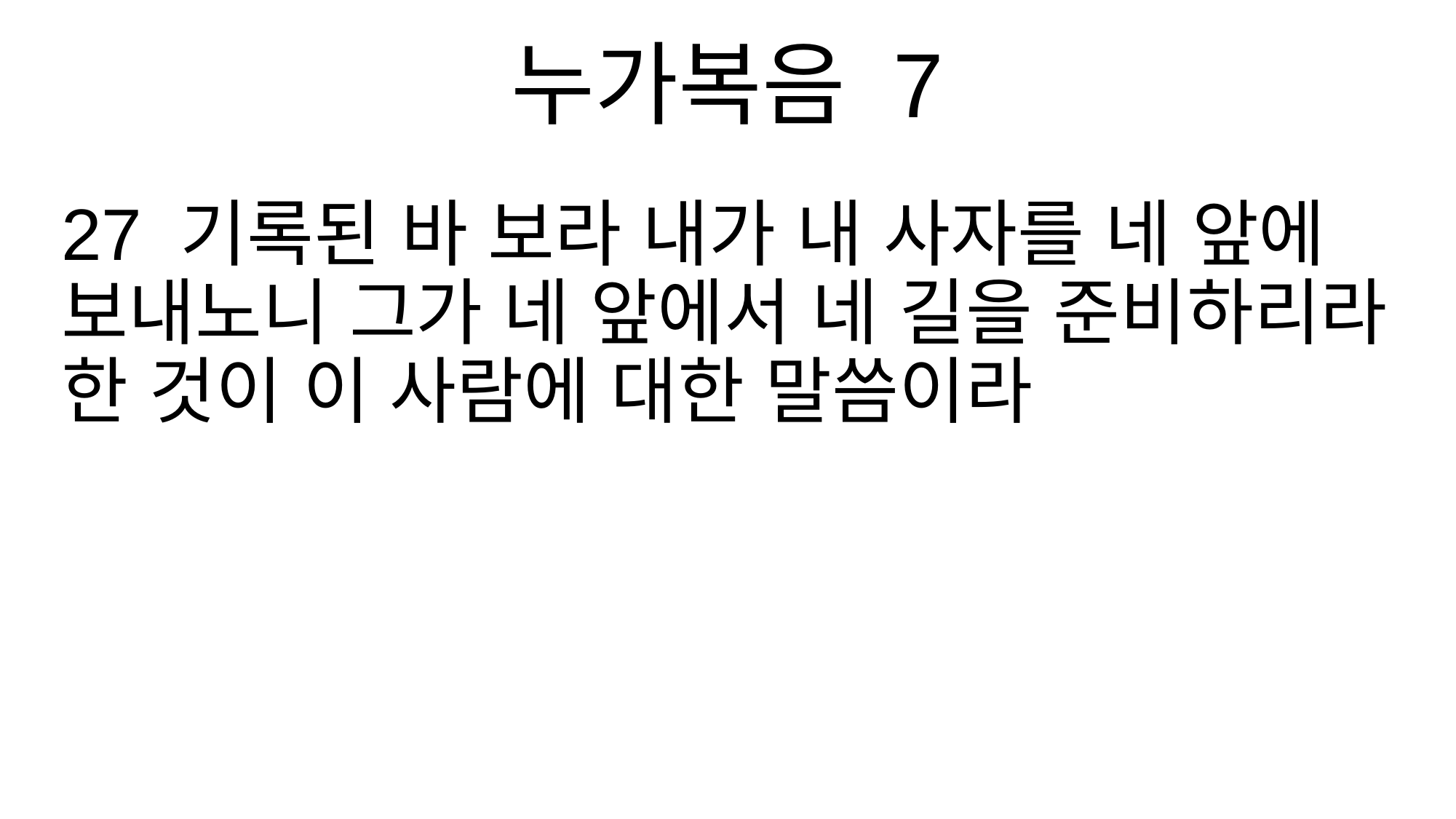

누가복음 7
27 기록된 바 보라 내가 내 사자를 네 앞에 보내노니 그가 네 앞에서 네 길을 준비하리라 한 것이 이 사람에 대한 말씀이라